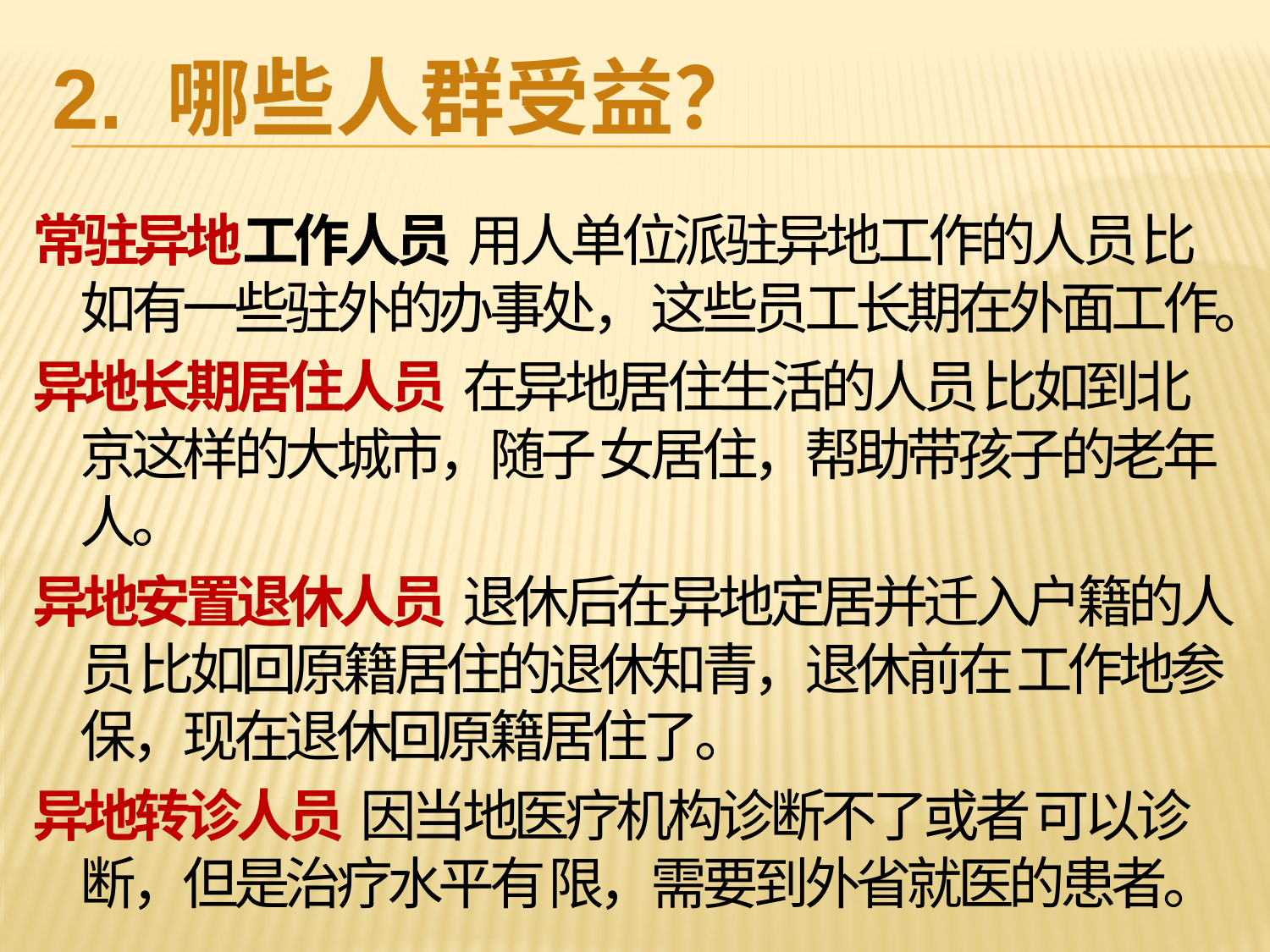

# 2. 哪些人群受益？
常驻异地工作人员  用人单位派驻异地工作的人员 比如有一些驻外的办事处， 这些员工长期在外面工作。
异地长期居住人员  在异地居住生活的人员 比如到北京这样的大城市，随子 女居住，帮助带孩子的老年人。
异地安置退休人员  退休后在异地定居并迁入户籍的人员 比如回原籍居住的退休知青，退休前在 工作地参保，现在退休回原籍居住了。
异地转诊人员  因当地医疗机构诊断不了或者 可以诊断，但是治疗水平有 限，需要到外省就医的患者。